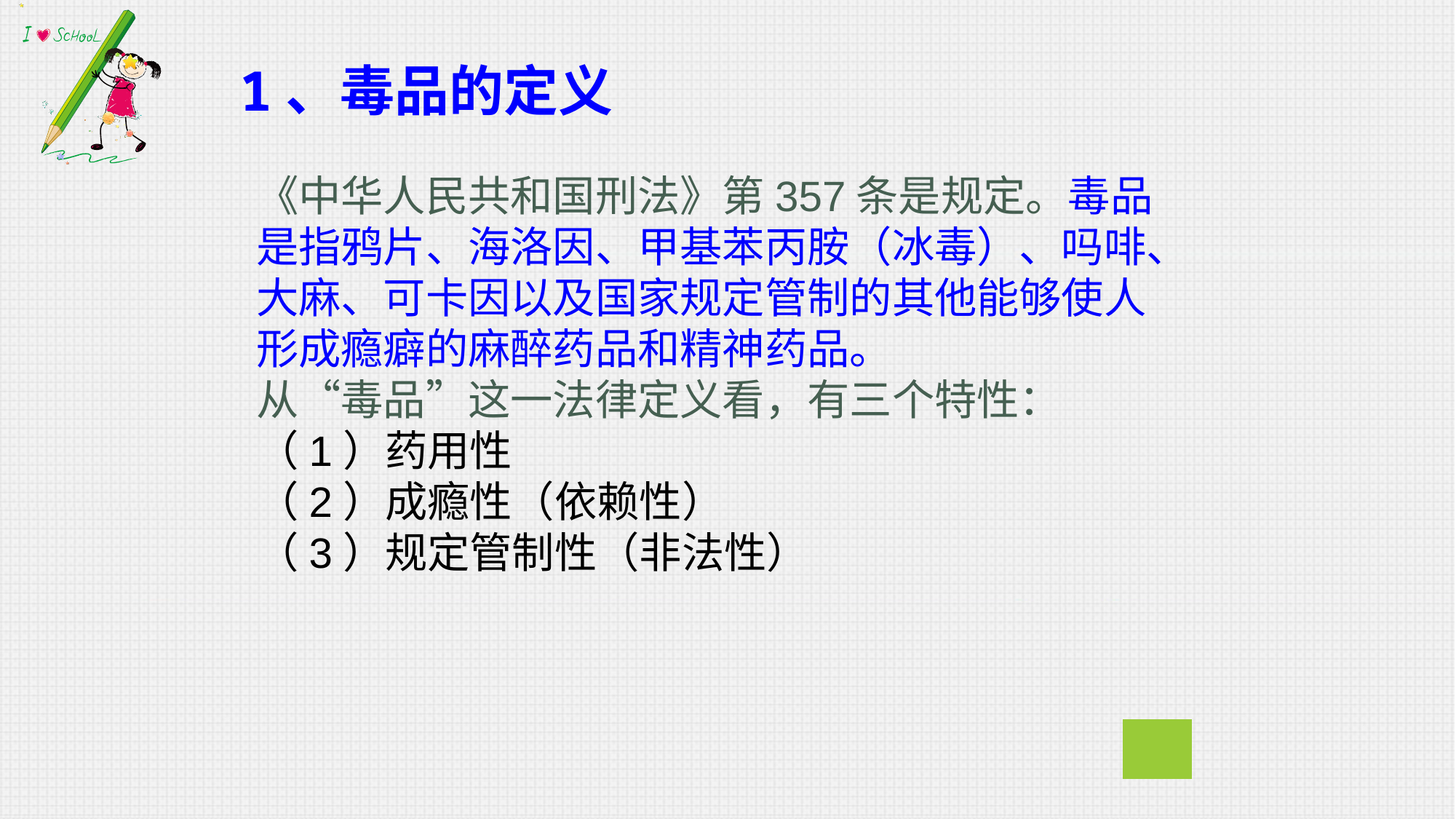

# 1、毒品的定义
《中华人民共和国刑法》第357条是规定。毒品是指鸦片、海洛因、甲基苯丙胺（冰毒）、吗啡、大麻、可卡因以及国家规定管制的其他能够使人形成瘾癖的麻醉药品和精神药品。
从“毒品”这一法律定义看，有三个特性：
（1）药用性
（2）成瘾性（依赖性）
（3）规定管制性（非法性）